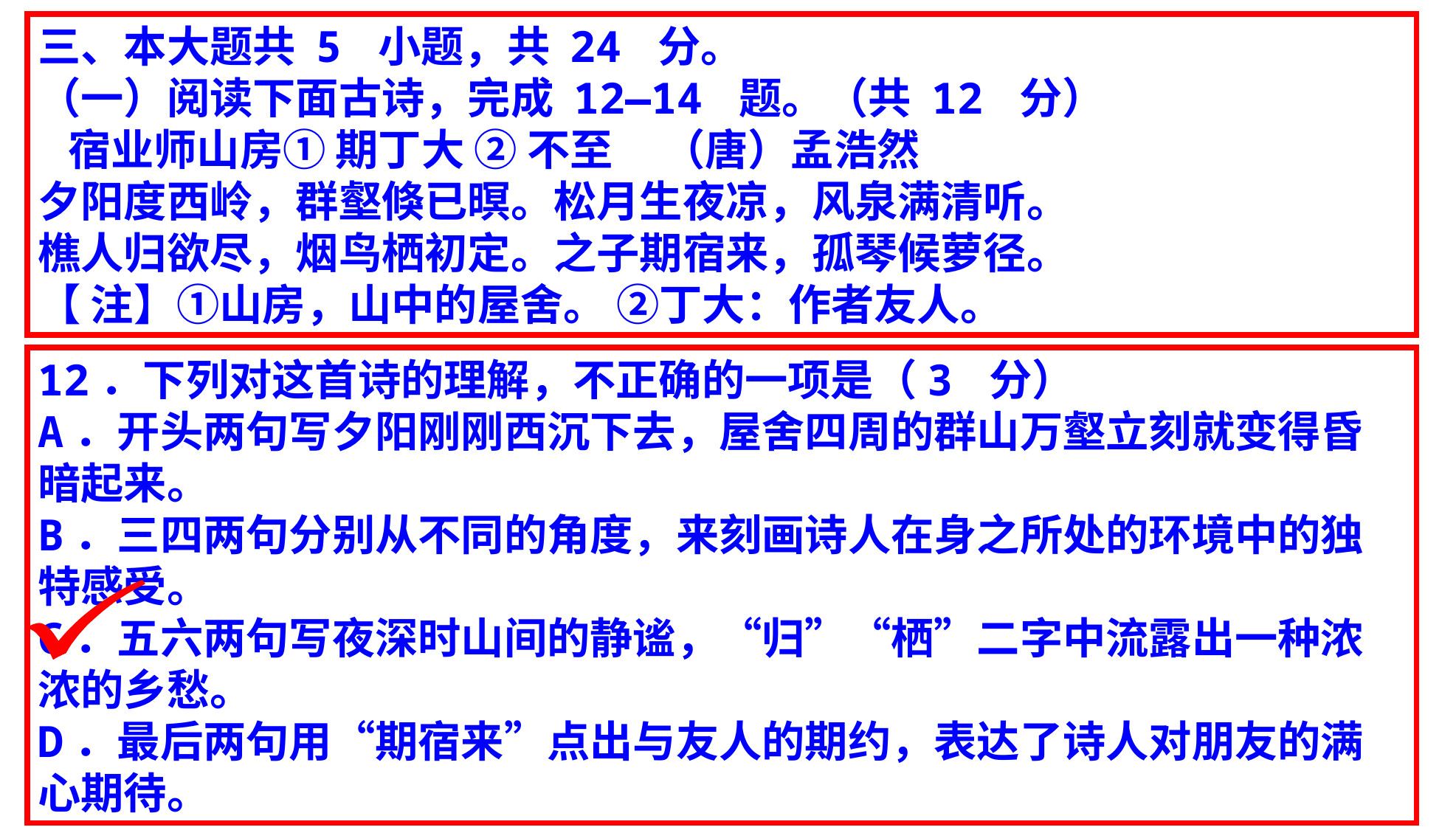

三、本大题共 5 小题，共 24 分。
（一）阅读下面古诗，完成 12—14 题。（共 12 分）
  宿业师山房① 期丁大 ② 不至     （唐）孟浩然
夕阳度西岭，群壑倏已暝。松月生夜凉，风泉满清听。
樵人归欲尽，烟鸟栖初定。之子期宿来，孤琴候萝径。
【 注】①山房，山中的屋舍。 ②丁大：作者友人。
12．下列对这首诗的理解，不正确的一项是（3 分）
A．开头两句写夕阳刚刚西沉下去，屋舍四周的群山万壑立刻就变得昏暗起来。
B．三四两句分别从不同的角度，来刻画诗人在身之所处的环境中的独特感受。
C．五六两句写夜深时山间的静谧，“归”“栖”二字中流露出一种浓浓的乡愁。
D．最后两句用“期宿来”点出与友人的期约，表达了诗人对朋友的满心期待。